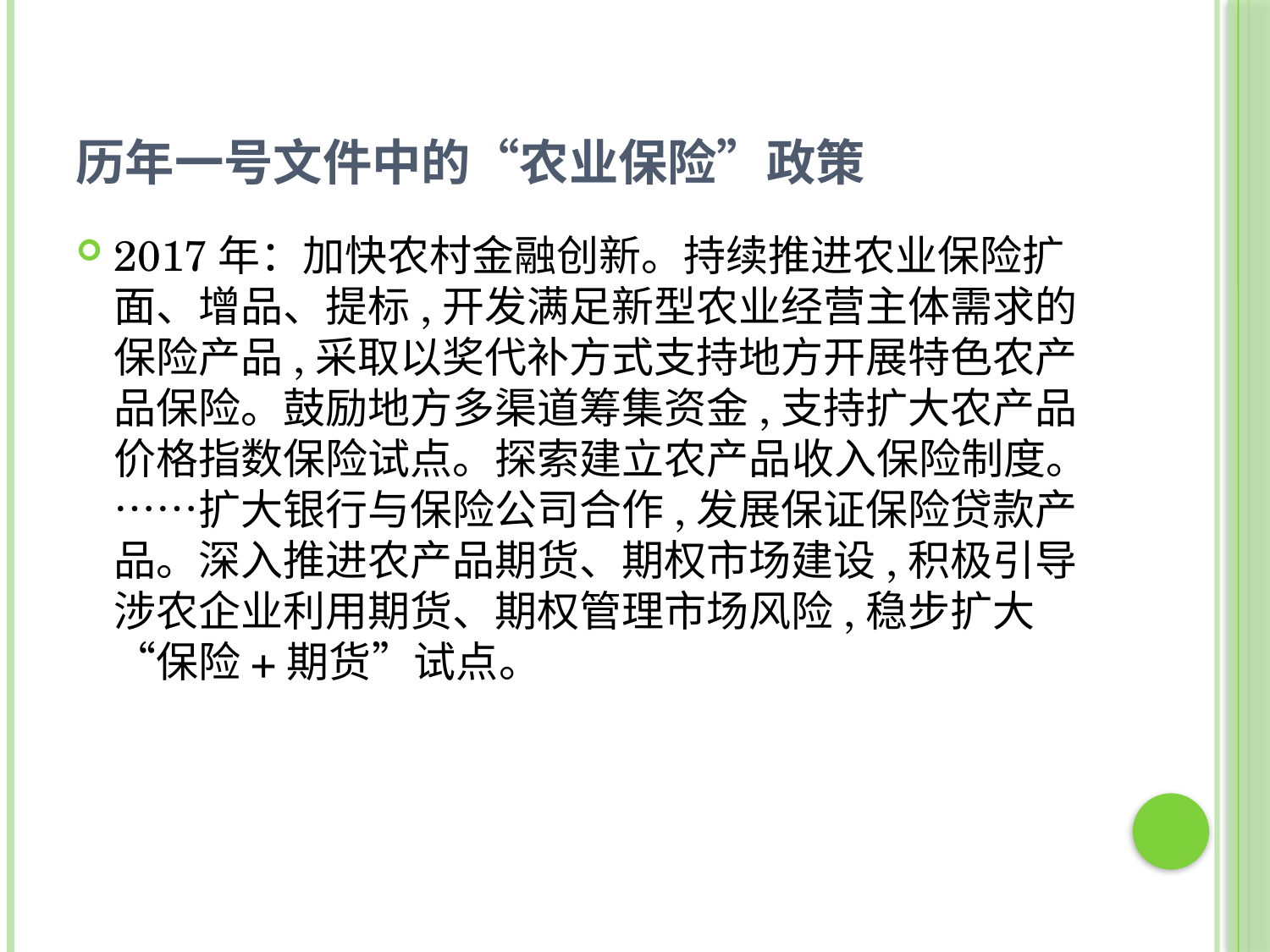

# 历年一号文件中的“农业保险”政策
2017年：加快农村金融创新。持续推进农业保险扩面、增品、提标,开发满足新型农业经营主体需求的保险产品,采取以奖代补方式支持地方开展特色农产品保险。鼓励地方多渠道筹集资金,支持扩大农产品价格指数保险试点。探索建立农产品收入保险制度。……扩大银行与保险公司合作,发展保证保险贷款产品。深入推进农产品期货、期权市场建设,积极引导涉农企业利用期货、期权管理市场风险,稳步扩大“保险+期货”试点。